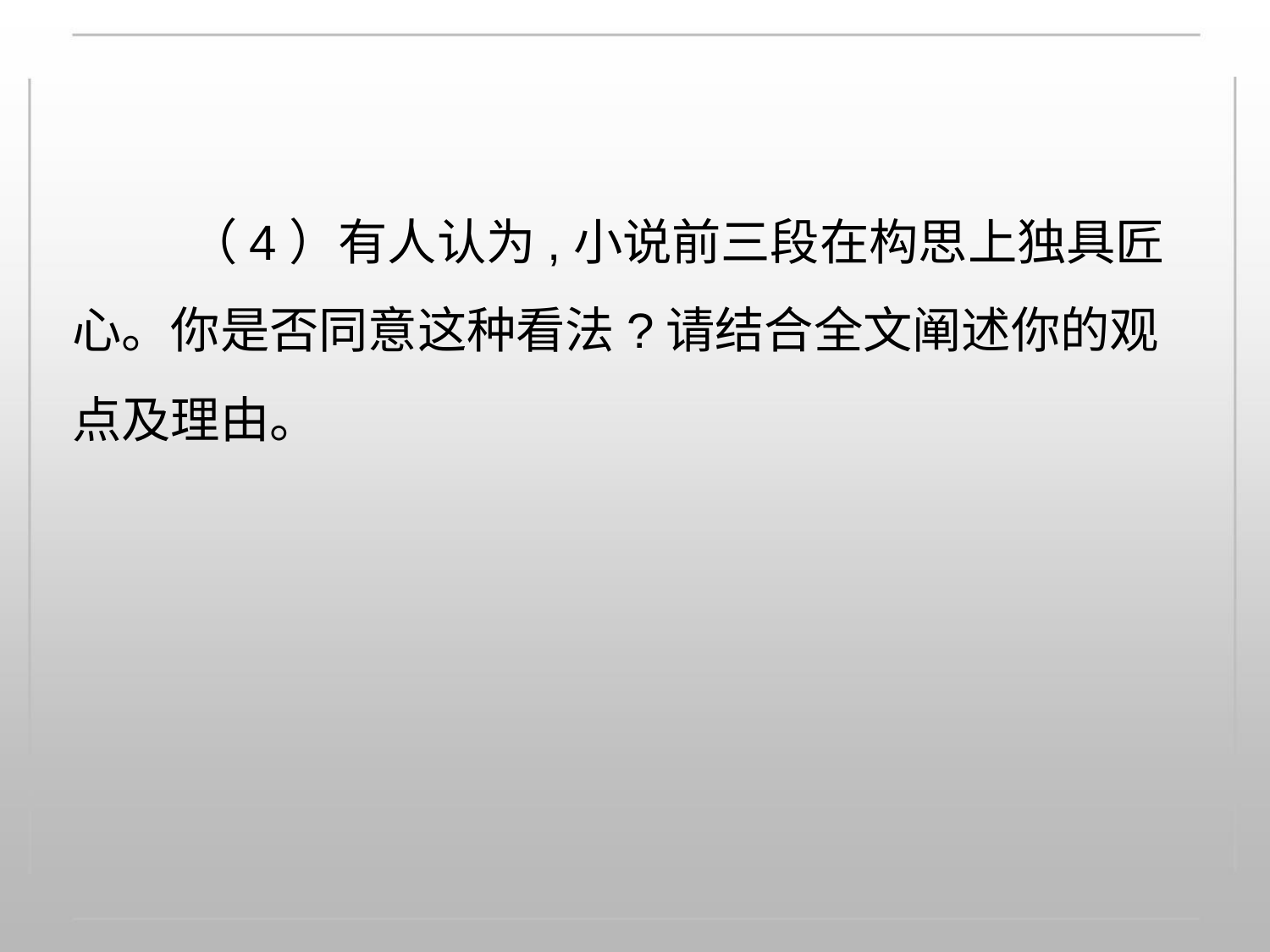

（4）有人认为,小说前三段在构思上独具匠
心。你是否同意这种看法?请结合全文阐述你的观
点及理由。